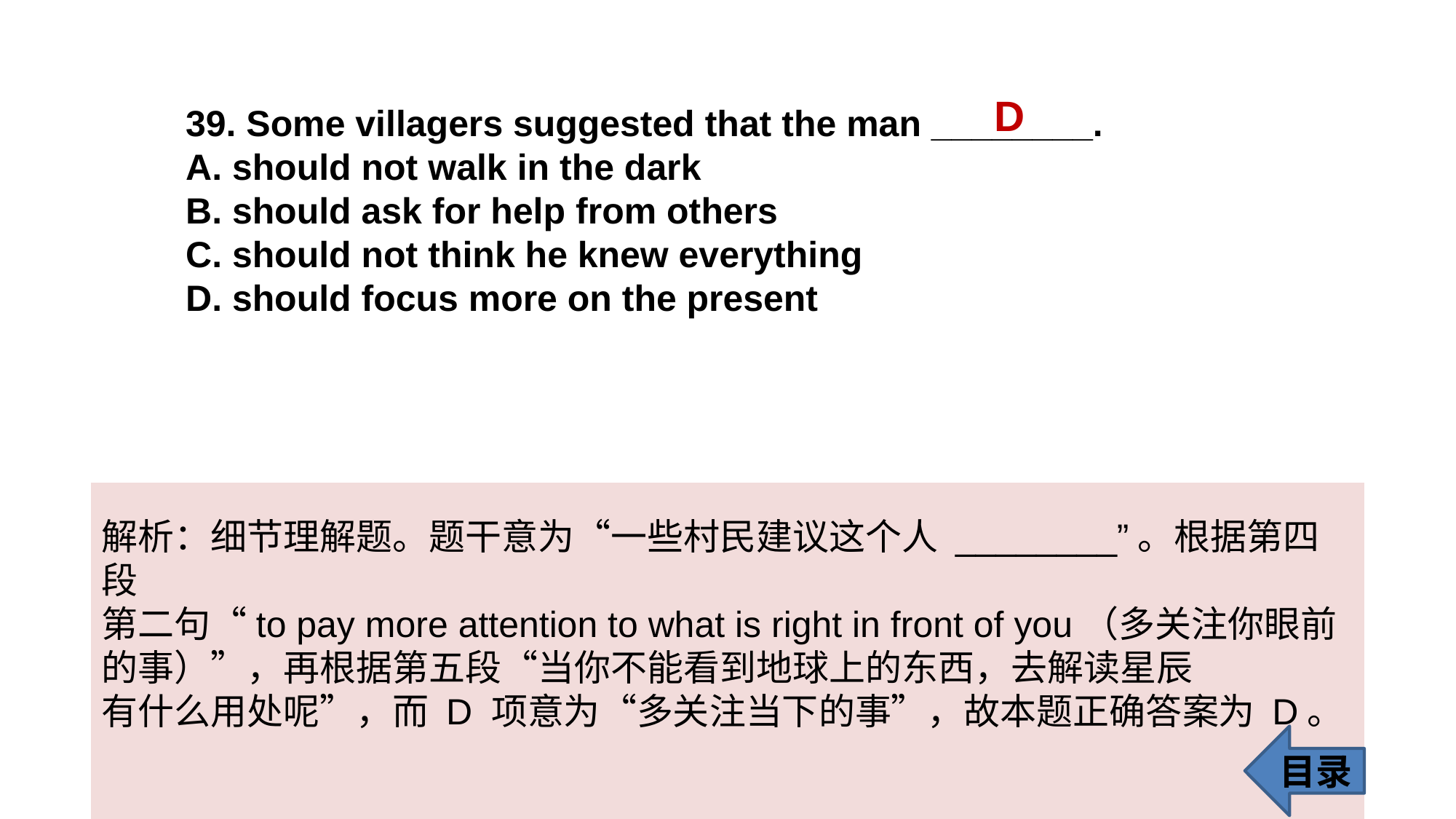

D
39. Some villagers suggested that the man ________.
A. should not walk in the dark
B. should ask for help from others
C. should not think he knew everything
D. should focus more on the present

解析：细节理解题。题干意为“一些村民建议这个人 ________”。根据第四段
第二句“to pay more attention to what is right in front of you（多关注你眼前的事）”，再根据第五段“当你不能看到地球上的东西，去解读星辰
有什么用处呢”，而 D 项意为“多关注当下的事”，故本题正确答案为 D。
目录
41